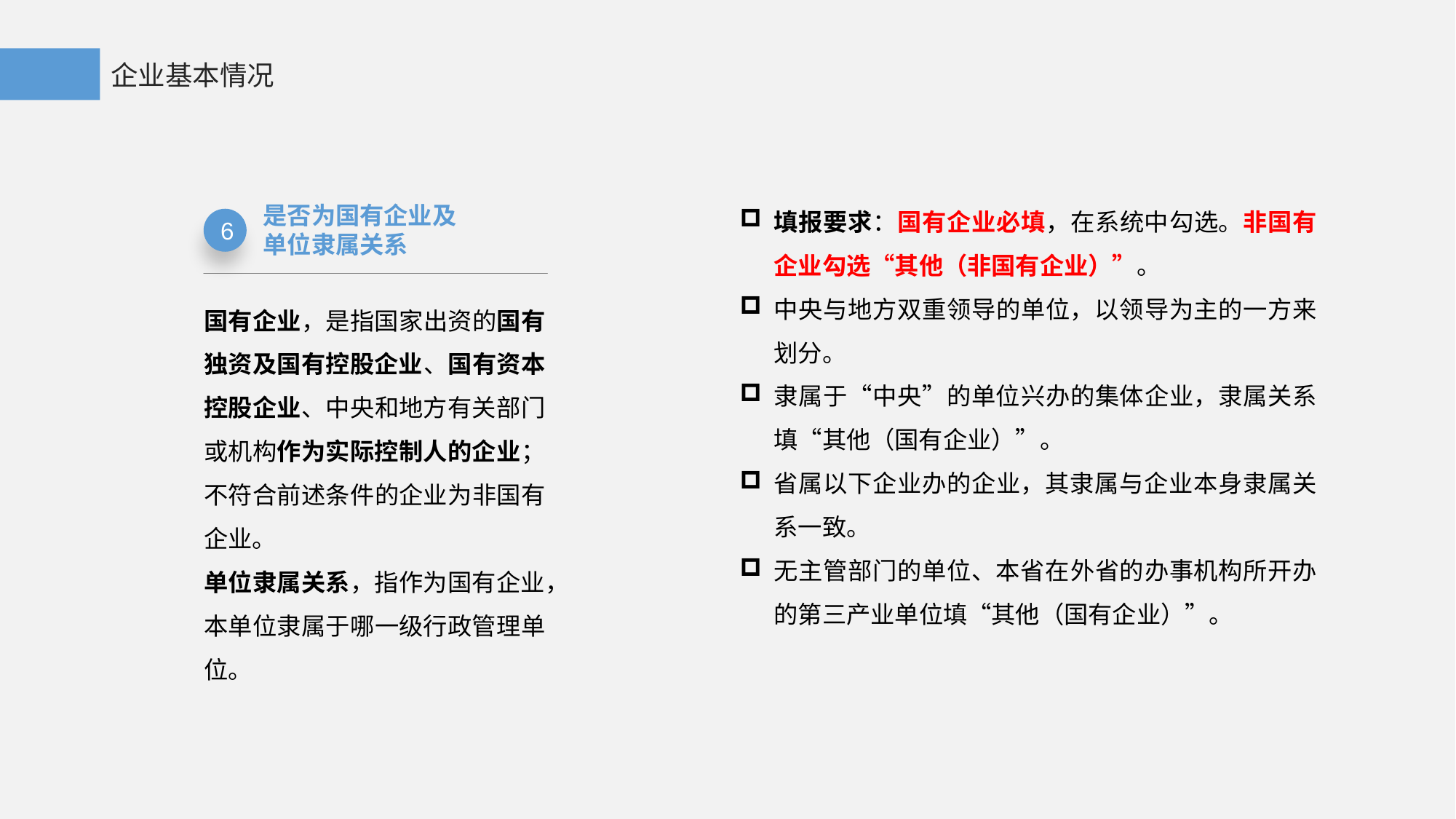

企业基本情况
填报要求：国有企业必填，在系统中勾选。非国有企业勾选“其他（非国有企业）”。
中央与地方双重领导的单位，以领导为主的一方来划分。
隶属于“中央”的单位兴办的集体企业，隶属关系填“其他（国有企业）”。
省属以下企业办的企业，其隶属与企业本身隶属关系一致。
无主管部门的单位、本省在外省的办事机构所开办的第三产业单位填“其他（国有企业）”。
是否为国有企业及
单位隶属关系
6
国有企业，是指国家出资的国有独资及国有控股企业、国有资本控股企业、中央和地方有关部门或机构作为实际控制人的企业；不符合前述条件的企业为非国有企业。
单位隶属关系，指作为国有企业，本单位隶属于哪一级行政管理单位。

14